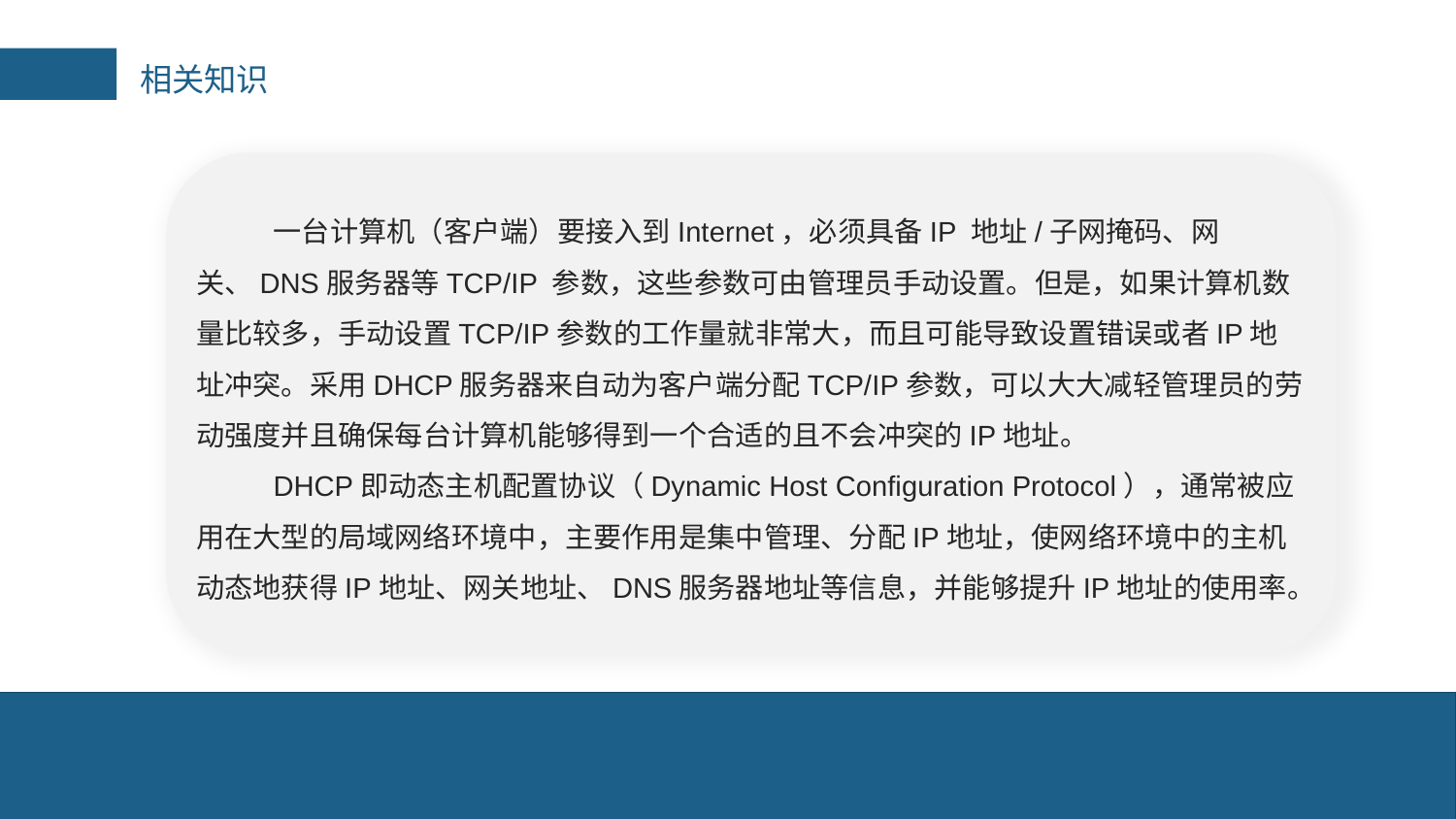

相关知识

一台计算机（客户端）要接入到Internet，必须具备IP 地址/子网掩码、网关、DNS服务器等TCP/IP 参数，这些参数可由管理员手动设置。但是，如果计算机数量比较多，手动设置TCP/IP参数的工作量就非常大，而且可能导致设置错误或者IP地址冲突。采用DHCP服务器来自动为客户端分配TCP/IP参数，可以大大减轻管理员的劳动强度并且确保每台计算机能够得到一个合适的且不会冲突的IP地址。
DHCP即动态主机配置协议（Dynamic Host Configuration Protocol），通常被应用在大型的局域网络环境中，主要作用是集中管理、分配IP地址，使网络环境中的主机动态地获得IP地址、网关地址、DNS服务器地址等信息，并能够提升IP地址的使用率。